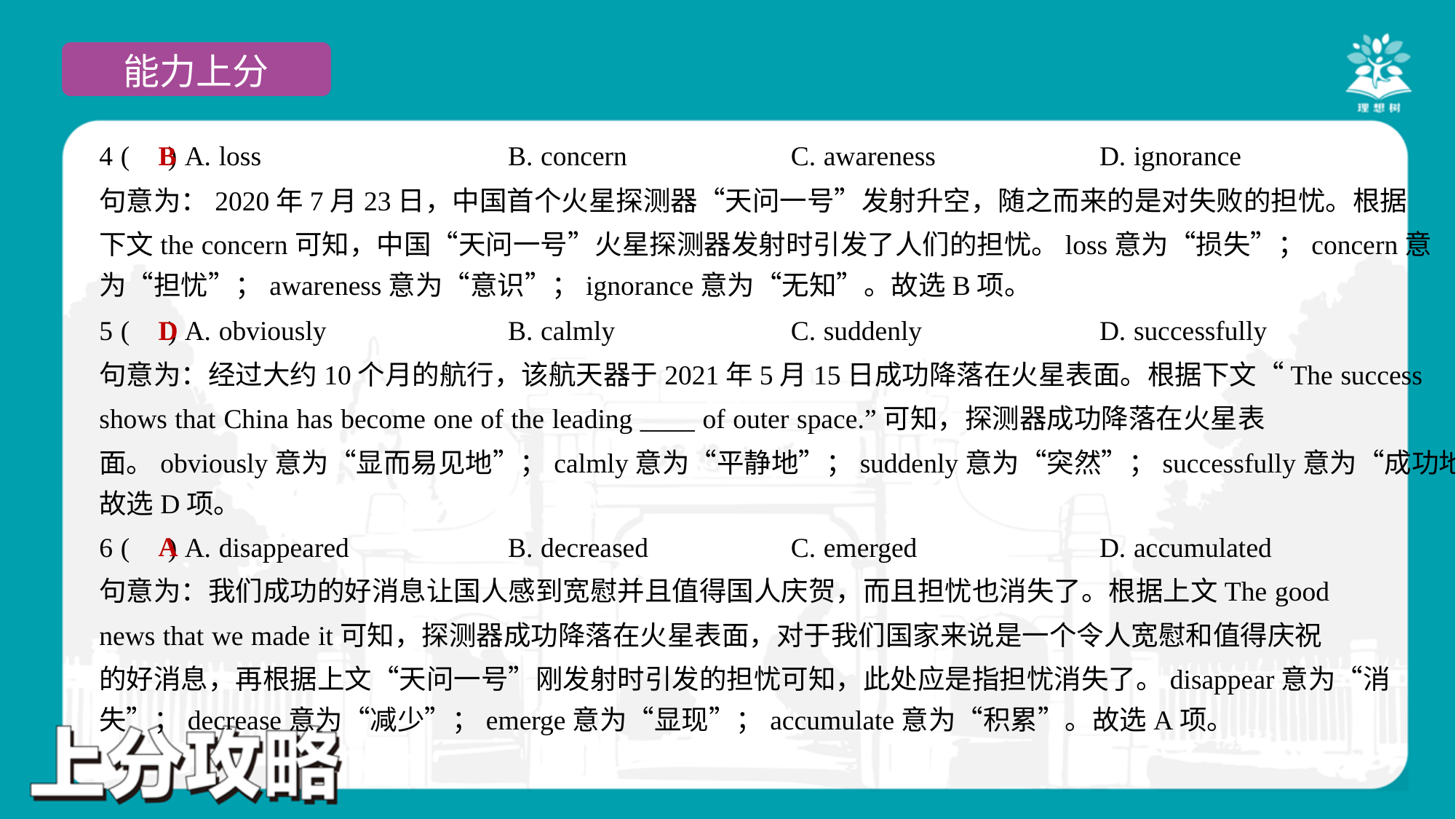

B
4 (     ) A. loss	B. concern	C. awareness	D. ignorance
句意为：2020年7月23日，中国首个火星探测器“天问一号”发射升空，随之而来的是对失败的担忧。根据
下文the concern可知，中国“天问一号”火星探测器发射时引发了人们的担忧。loss意为“损失”；concern意
为“担忧”；awareness意为“意识”；ignorance意为“无知”。故选B项。
D
5 (     ) A. obviously	B. calmly	C. suddenly	D. successfully
句意为：经过大约10个月的航行，该航天器于2021年5月15日成功降落在火星表面。根据下文“The success
shows that China has become one of the leading ____ of outer space.”可知，探测器成功降落在火星表
面。obviously意为“显而易见地”；calmly意为“平静地”；suddenly意为“突然”；successfully意为“成功地”。
故选D项。
A
6 (     ) A. disappeared	B. decreased	C. emerged	D. accumulated
句意为：我们成功的好消息让国人感到宽慰并且值得国人庆贺，而且担忧也消失了。根据上文The good
news that we made it可知，探测器成功降落在火星表面，对于我们国家来说是一个令人宽慰和值得庆祝
的好消息，再根据上文“天问一号”刚发射时引发的担忧可知，此处应是指担忧消失了。disappear意为“消
失”；decrease意为“减少”；emerge意为“显现”；accumulate意为“积累”。故选A项。